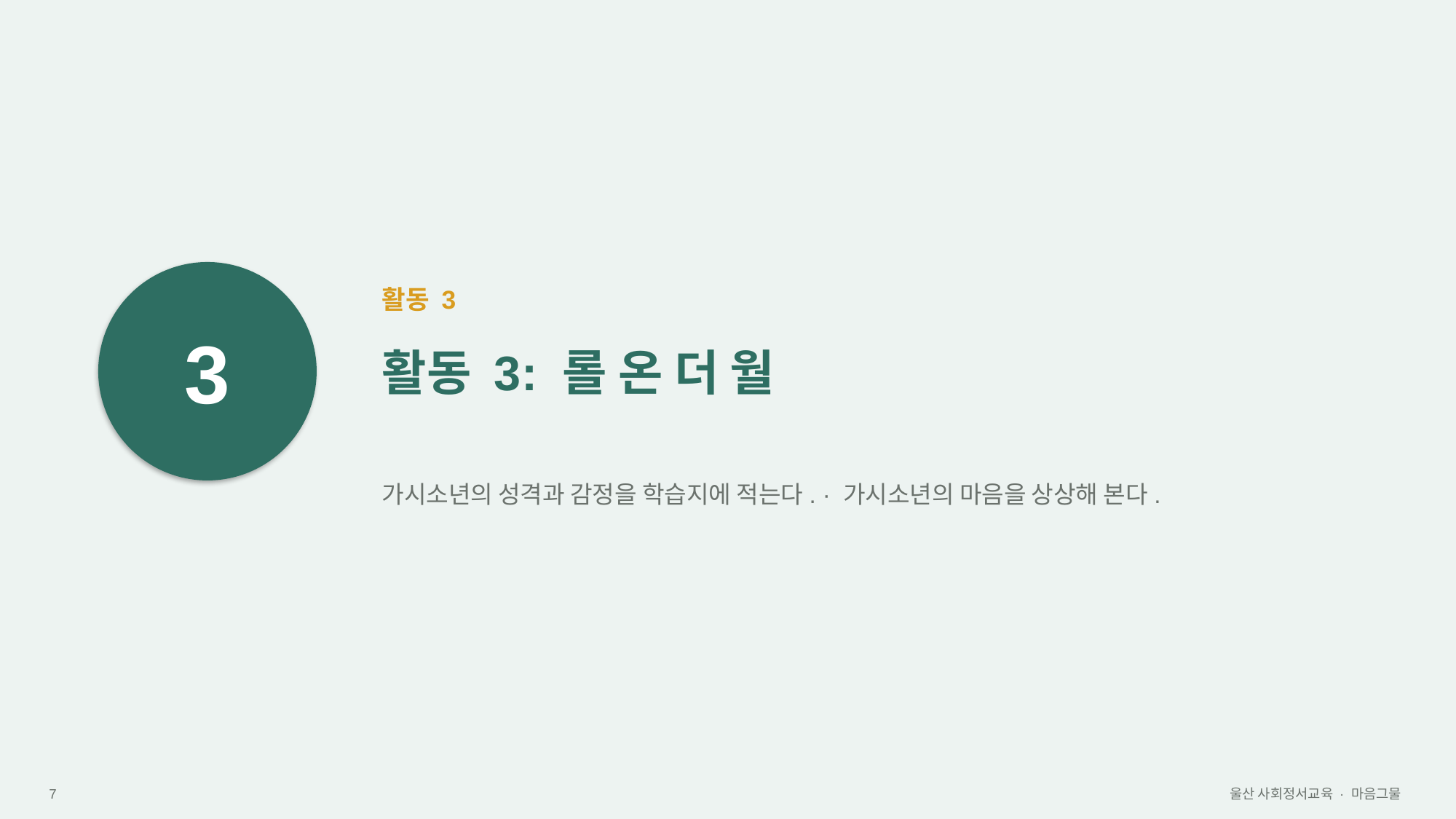

3
활동 3
활동 3: 롤 온 더 월
가시소년의 성격과 감정을 학습지에 적는다. · 가시소년의 마음을 상상해 본다.
7
울산 사회정서교육 · 마음그물